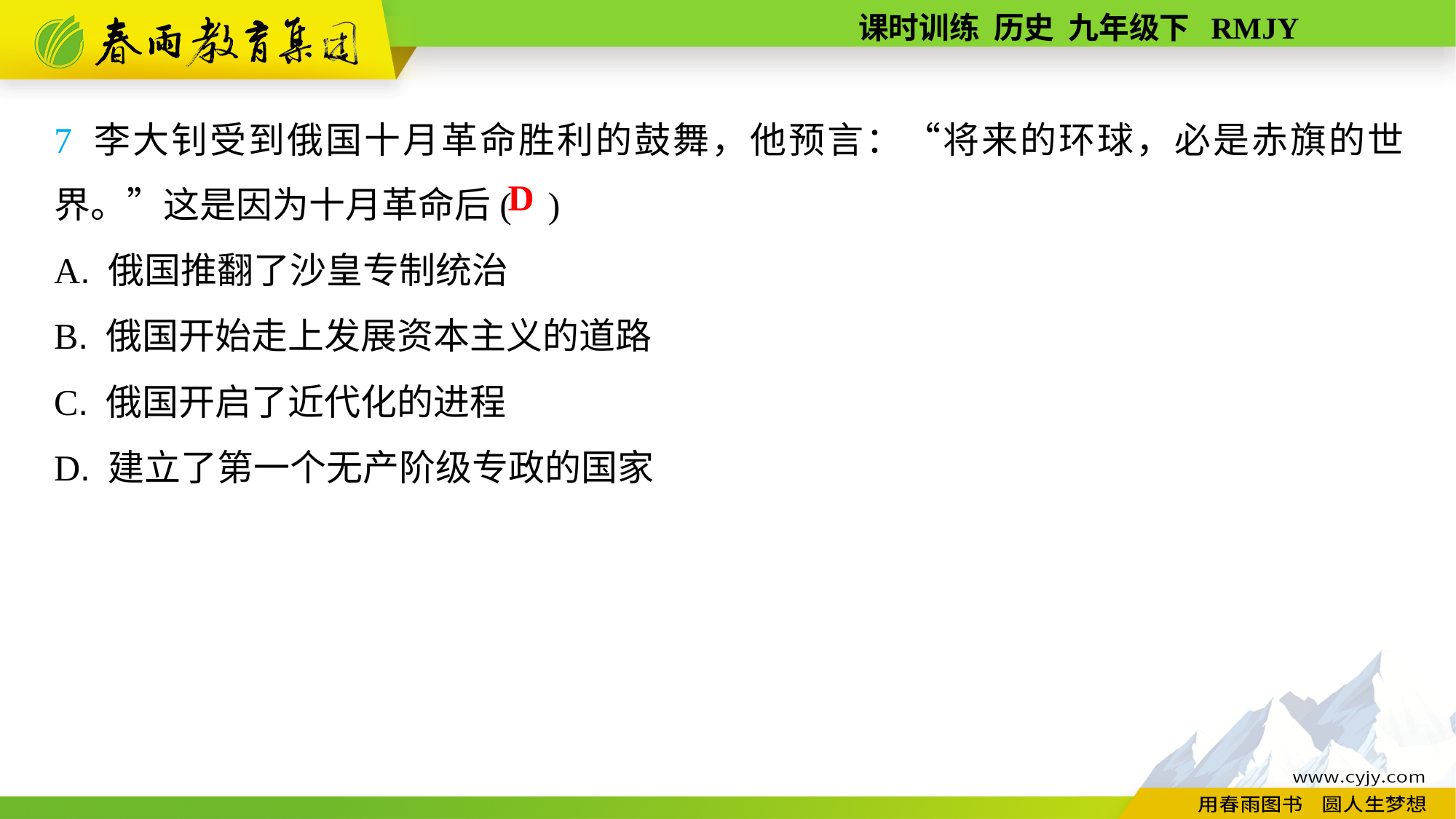

7 李大钊受到俄国十月革命胜利的鼓舞，他预言：“将来的环球，必是赤旗的世界。”这是因为十月革命后(    )
A. 俄国推翻了沙皇专制统治
B. 俄国开始走上发展资本主义的道路
C. 俄国开启了近代化的进程
D. 建立了第一个无产阶级专政的国家
D